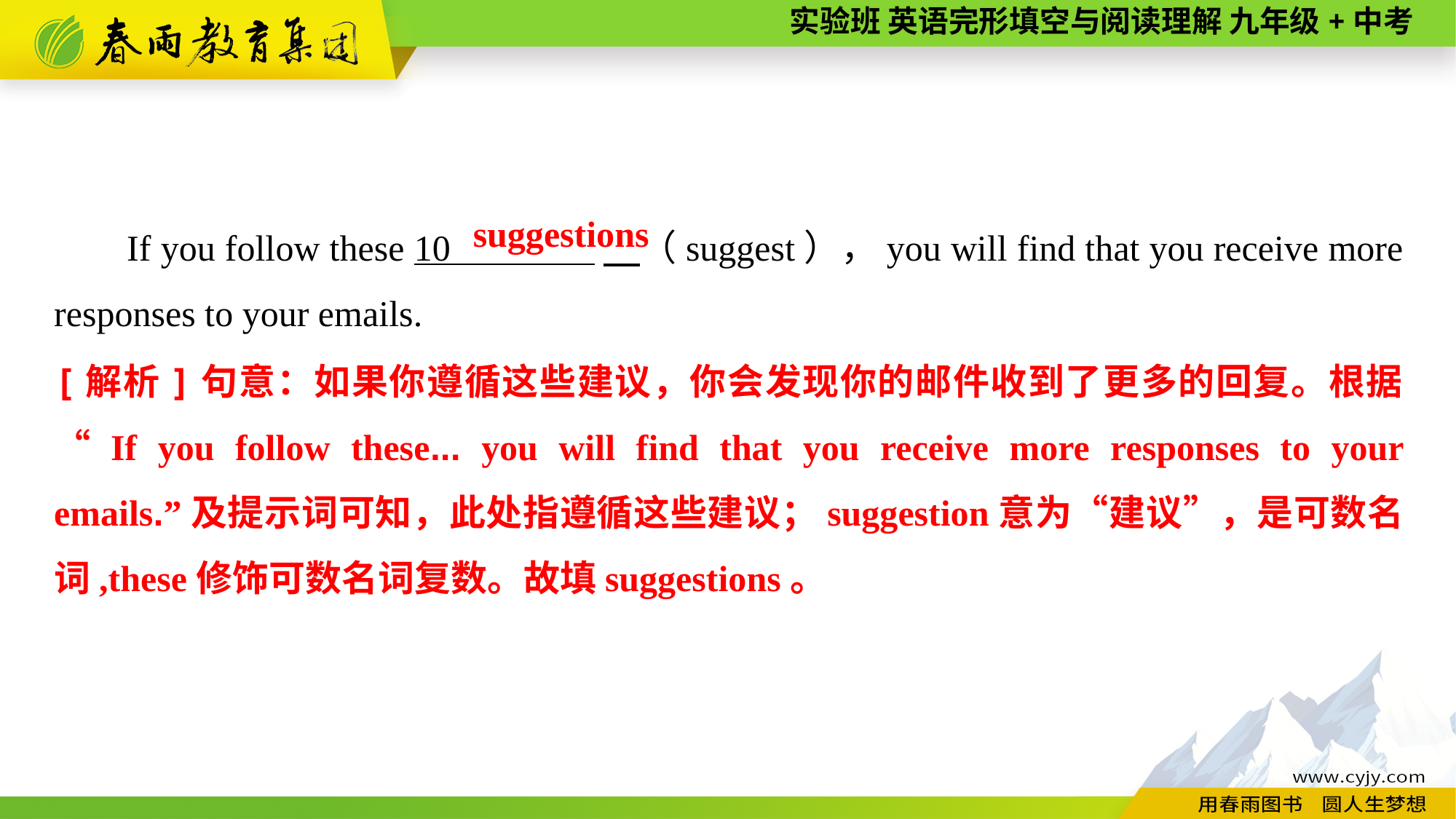

If you follow these 10               　（suggest），you will find that you receive more responses to your emails.
suggestions
[解析]句意：如果你遵循这些建议，你会发现你的邮件收到了更多的回复。根据“If you follow these... you will find that you receive more responses to your emails.”及提示词可知，此处指遵循这些建议；suggestion意为“建议”，是可数名词,these修饰可数名词复数。故填suggestions。